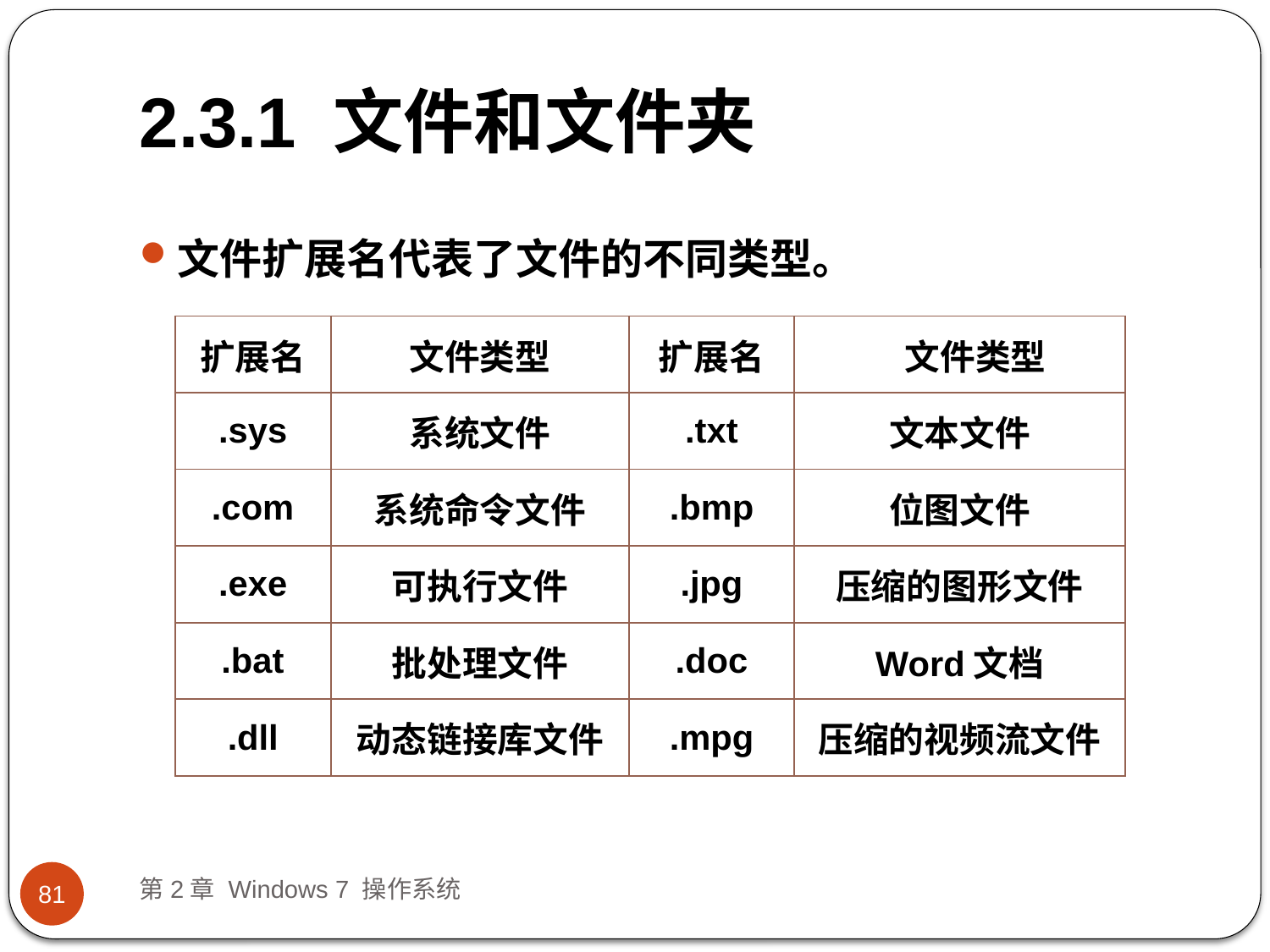

# 2.3.1 文件和文件夹
文件扩展名代表了文件的不同类型。
| 扩展名 | 文件类型 | 扩展名 | 文件类型 |
| --- | --- | --- | --- |
| .sys | 系统文件 | .txt | 文本文件 |
| .com | 系统命令文件 | .bmp | 位图文件 |
| .exe | 可执行文件 | .jpg | 压缩的图形文件 |
| .bat | 批处理文件 | .doc | Word文档 |
| .dll | 动态链接库文件 | .mpg | 压缩的视频流文件 |
第2章 Windows 7 操作系统
81